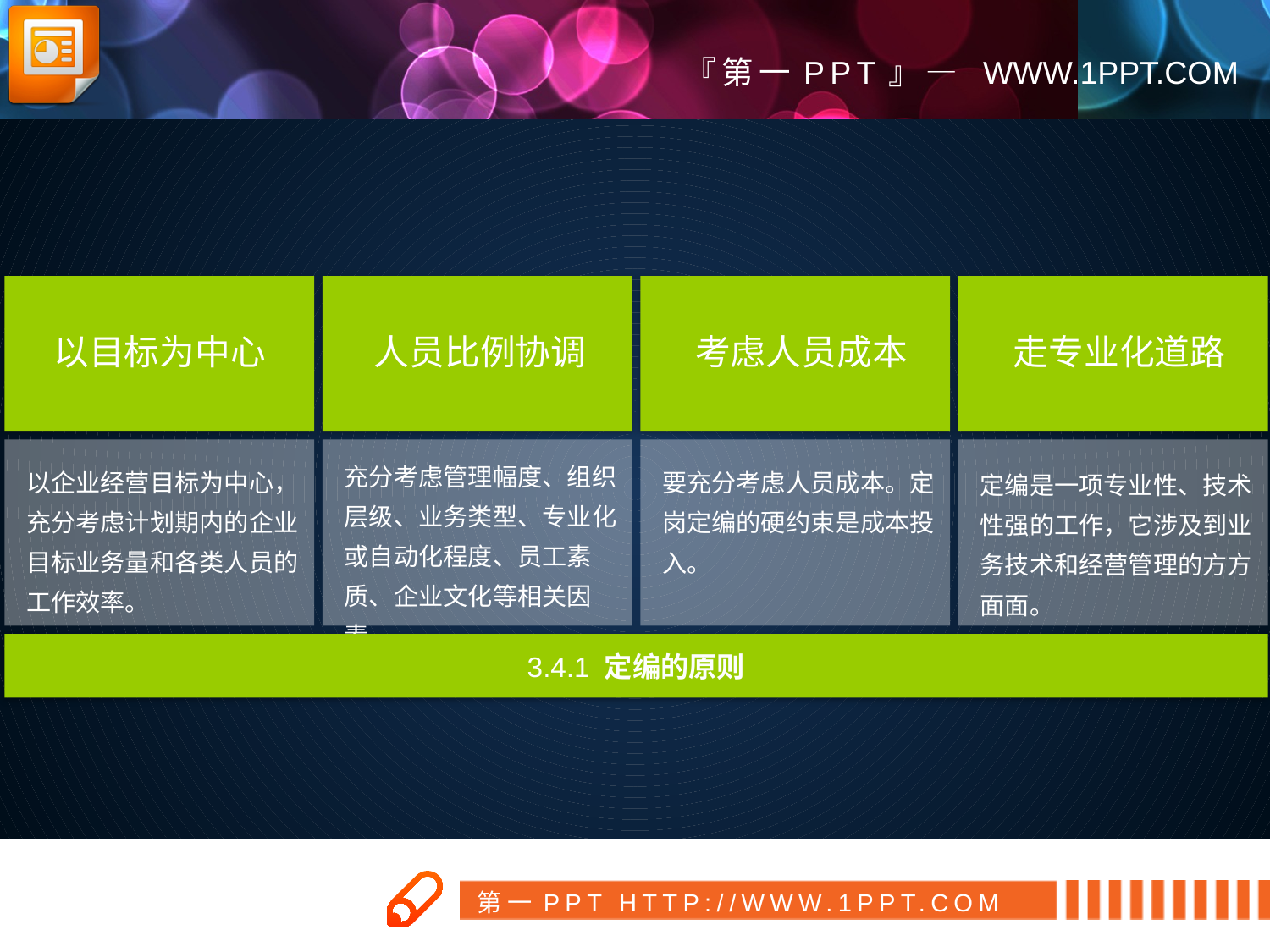

以目标为中心

以企业经营目标为中心，充分考虑计划期内的企业目标业务量和各类人员的工作效率。

人员比例协调

充分考虑管理幅度、组织层级、业务类型、专业化或自动化程度、员工素质、企业文化等相关因素。

考虑人员成本

要充分考虑人员成本。定岗定编的硬约束是成本投入。

走专业化道路

定编是一项专业性、技术性强的工作，它涉及到业务技术和经营管理的方方面面。
3.4.1 定编的原则